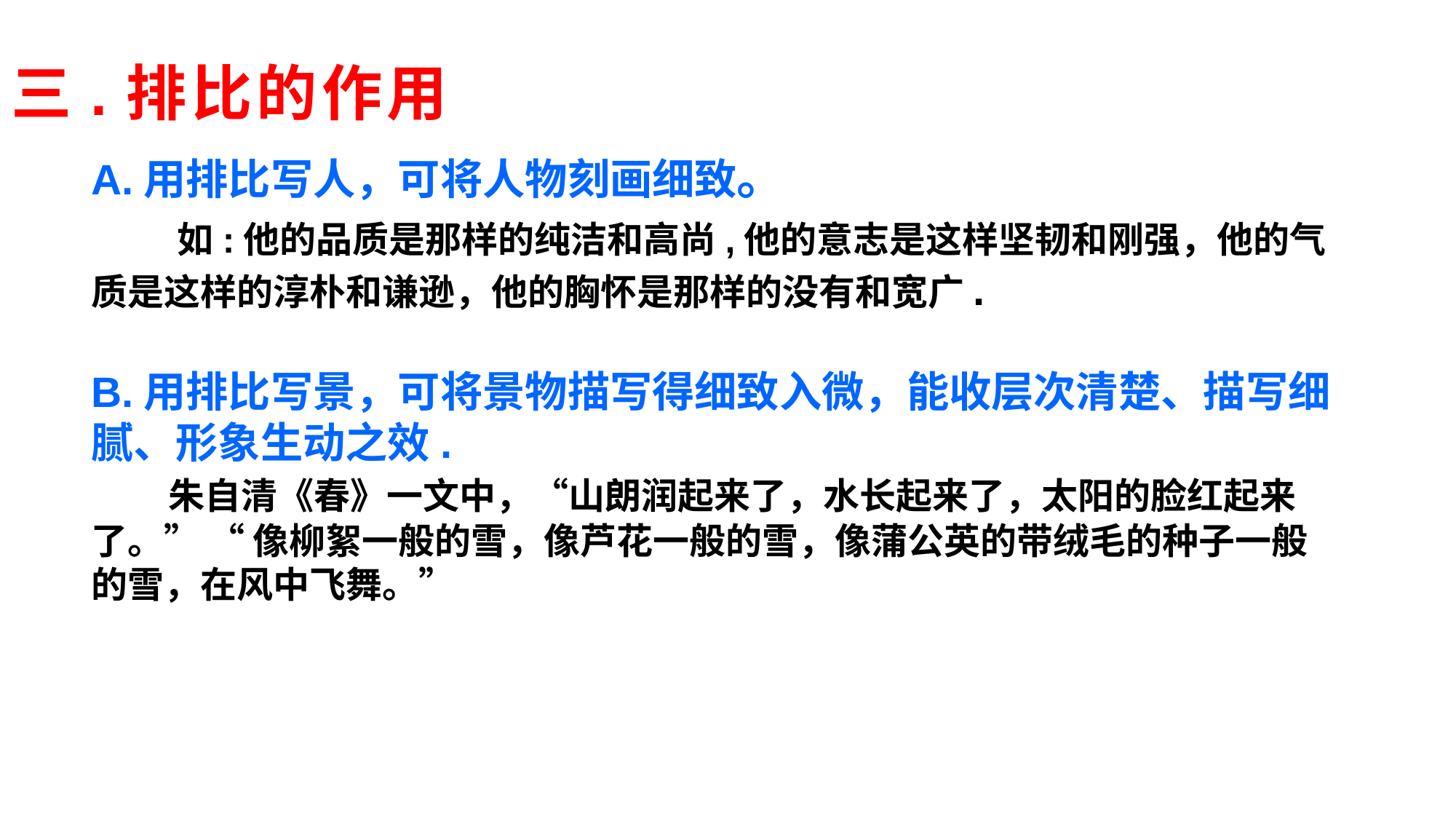

三.排比的作用
A.用排比写人，可将人物刻画细致。
       如:他的品质是那样的纯洁和高尚,他的意志是这样坚韧和刚强，他的气质是这样的淳朴和谦逊，他的胸怀是那样的没有和宽广.

B.用排比写景，可将景物描写得细致入微，能收层次清楚、描写细腻、形象生动之效.
       朱自清《春》一文中，“山朗润起来了，水长起来了，太阳的脸红起来了。” “ 像柳絮一般的雪，像芦花一般的雪，像蒲公英的带绒毛的种子一般的雪，在风中飞舞。”